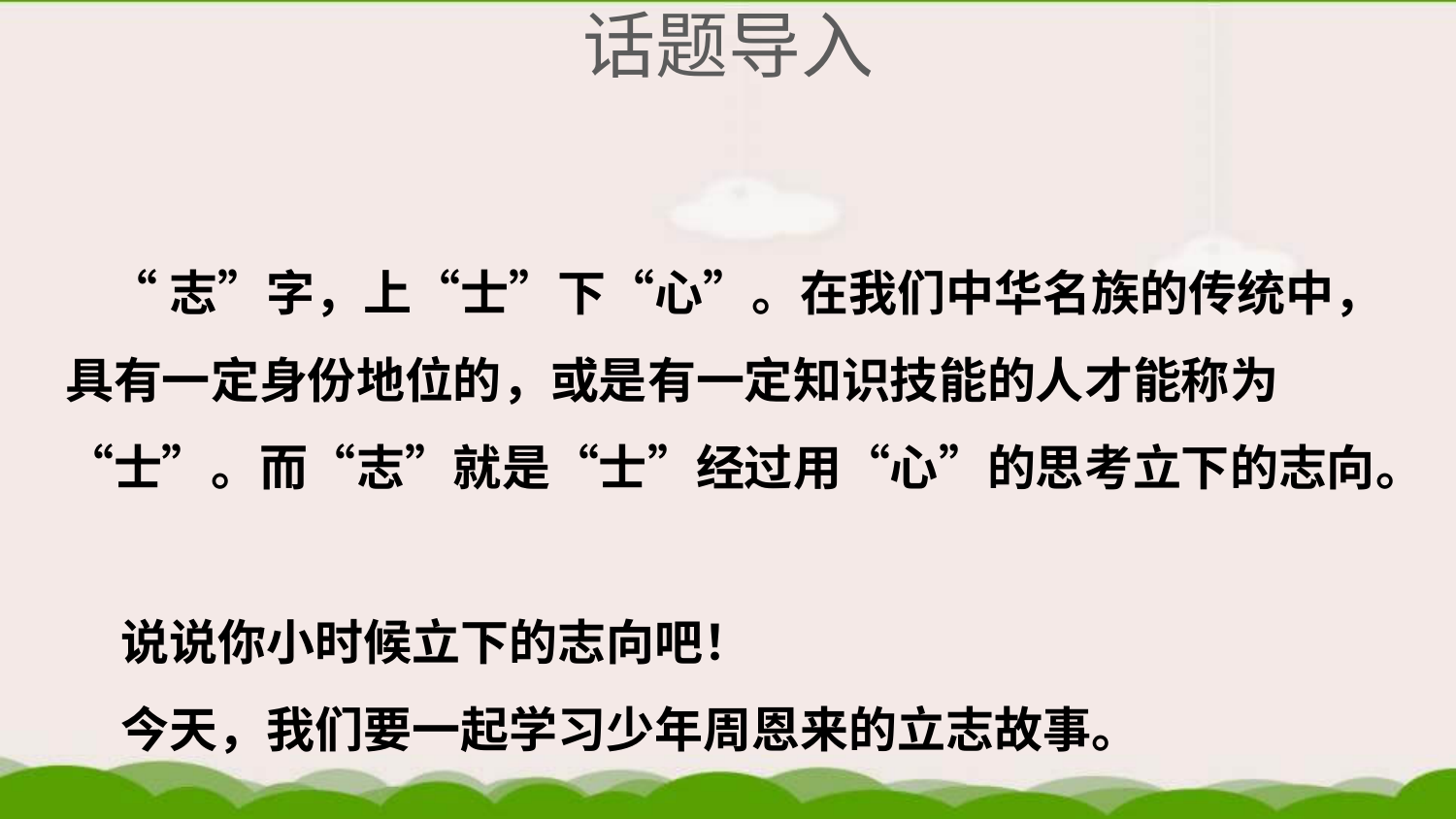

# 话题导入
https://www.ypppt.com/
    “志”字，上“士”下“心”。在我们中华名族的传统中，具有一定身份地位的，或是有一定知识技能的人才能称为“士”。而“志”就是“士”经过用“心”的思考立下的志向。
    说说你小时候立下的志向吧！
    今天，我们要一起学习少年周恩来的立志故事。